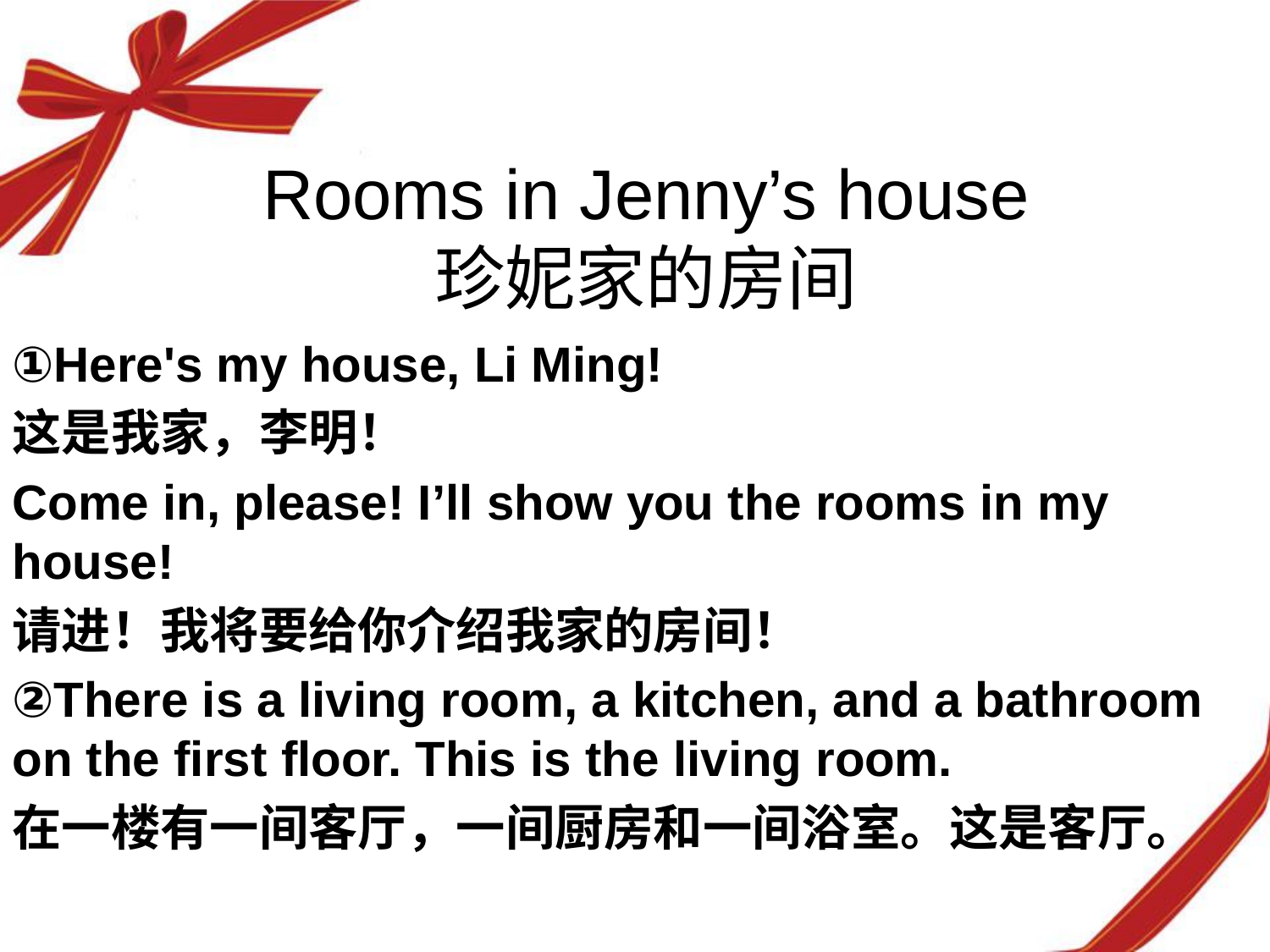

Rooms in Jenny’s house
珍妮家的房间
①Here's my house, Li Ming!
这是我家，李明！
Come in, please! I’ll show you the rooms in my house!
请进！我将要给你介绍我家的房间！
②There is a living room, a kitchen, and a bathroom on the first floor. This is the living room.
在一楼有一间客厅，一间厨房和一间浴室。这是客厅。